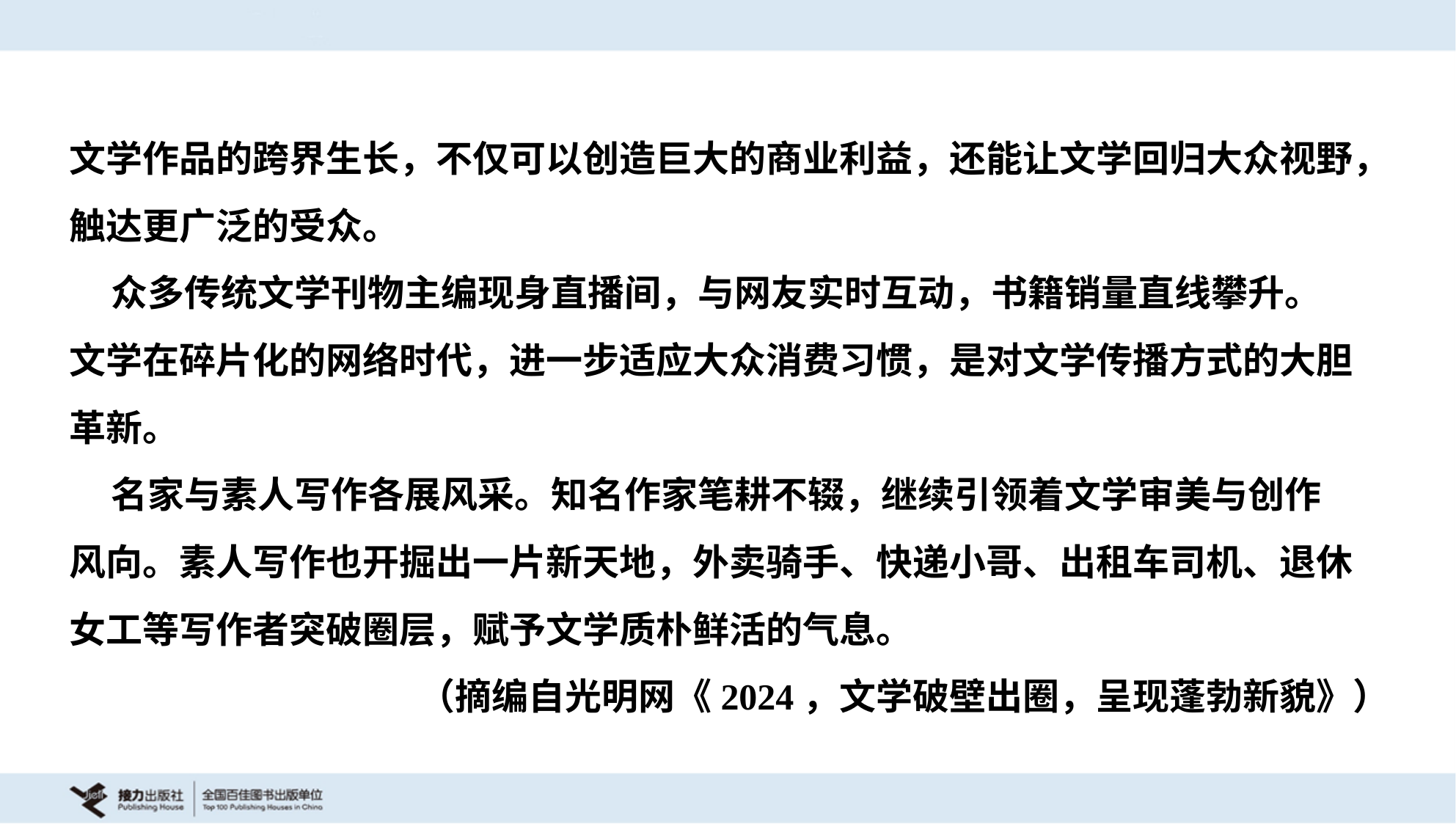

文学作品的跨界生长，不仅可以创造巨大的商业利益，还能让文学回归大众视野，
触达更广泛的受众。
    众多传统文学刊物主编现身直播间，与网友实时互动，书籍销量直线攀升。
文学在碎片化的网络时代，进一步适应大众消费习惯，是对文学传播方式的大胆
革新。
    名家与素人写作各展风采。知名作家笔耕不辍，继续引领着文学审美与创作
风向。素人写作也开掘出一片新天地，外卖骑手、快递小哥、出租车司机、退休
女工等写作者突破圈层，赋予文学质朴鲜活的气息。
（摘编自光明网《2024，文学破壁出圈，呈现蓬勃新貌》）